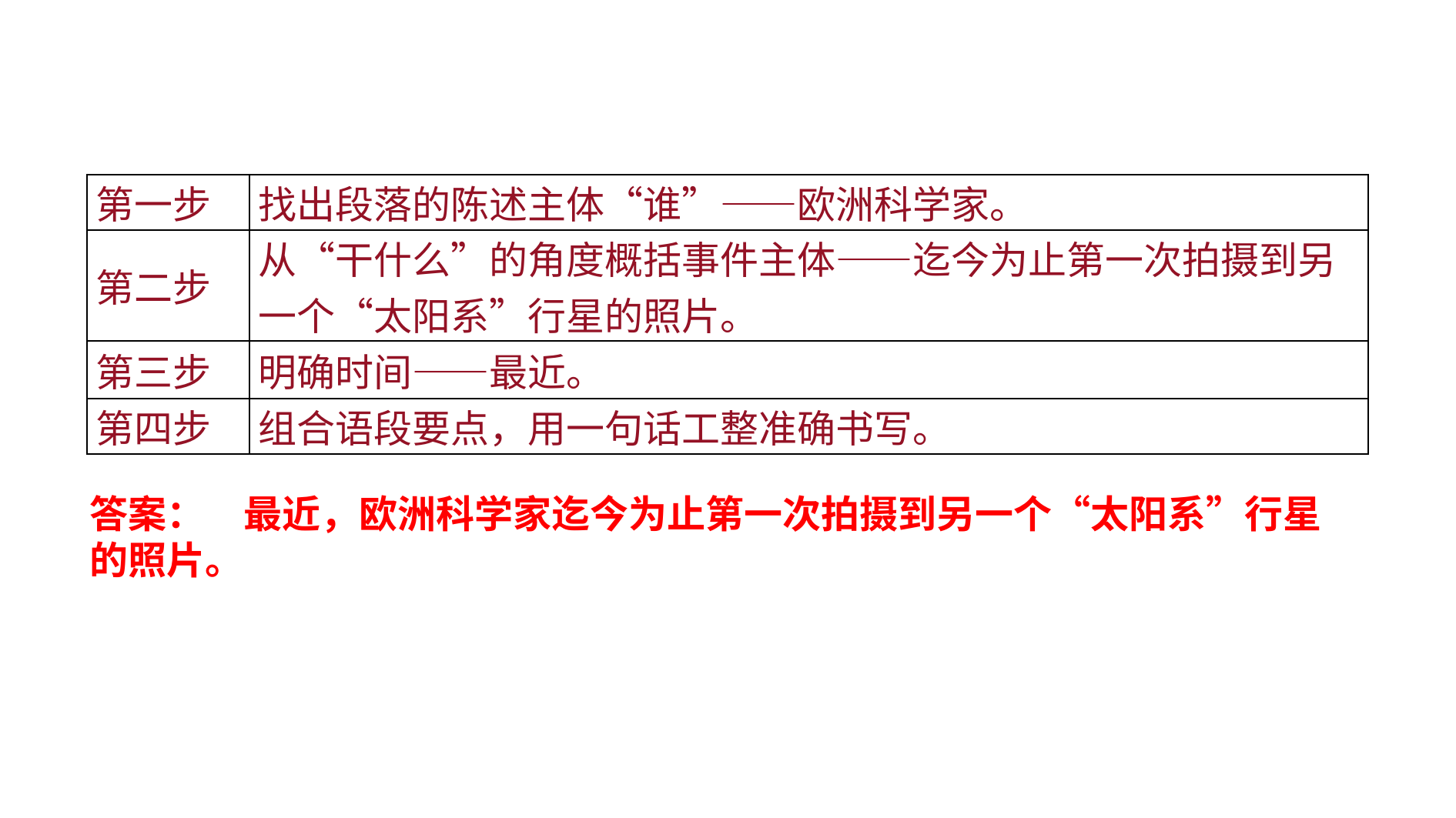

| 第一步 | 找出段落的陈述主体“谁”——欧洲科学家。 |
| --- | --- |
| 第二步 | 从“干什么”的角度概括事件主体——迄今为止第一次拍摄到另一个“太阳系”行星的照片。 |
| 第三步 | 明确时间——最近。 |
| 第四步 | 组合语段要点，用一句话工整准确书写。 |
答案：　最近，欧洲科学家迄今为止第一次拍摄到另一个“太阳系”行星的照片。